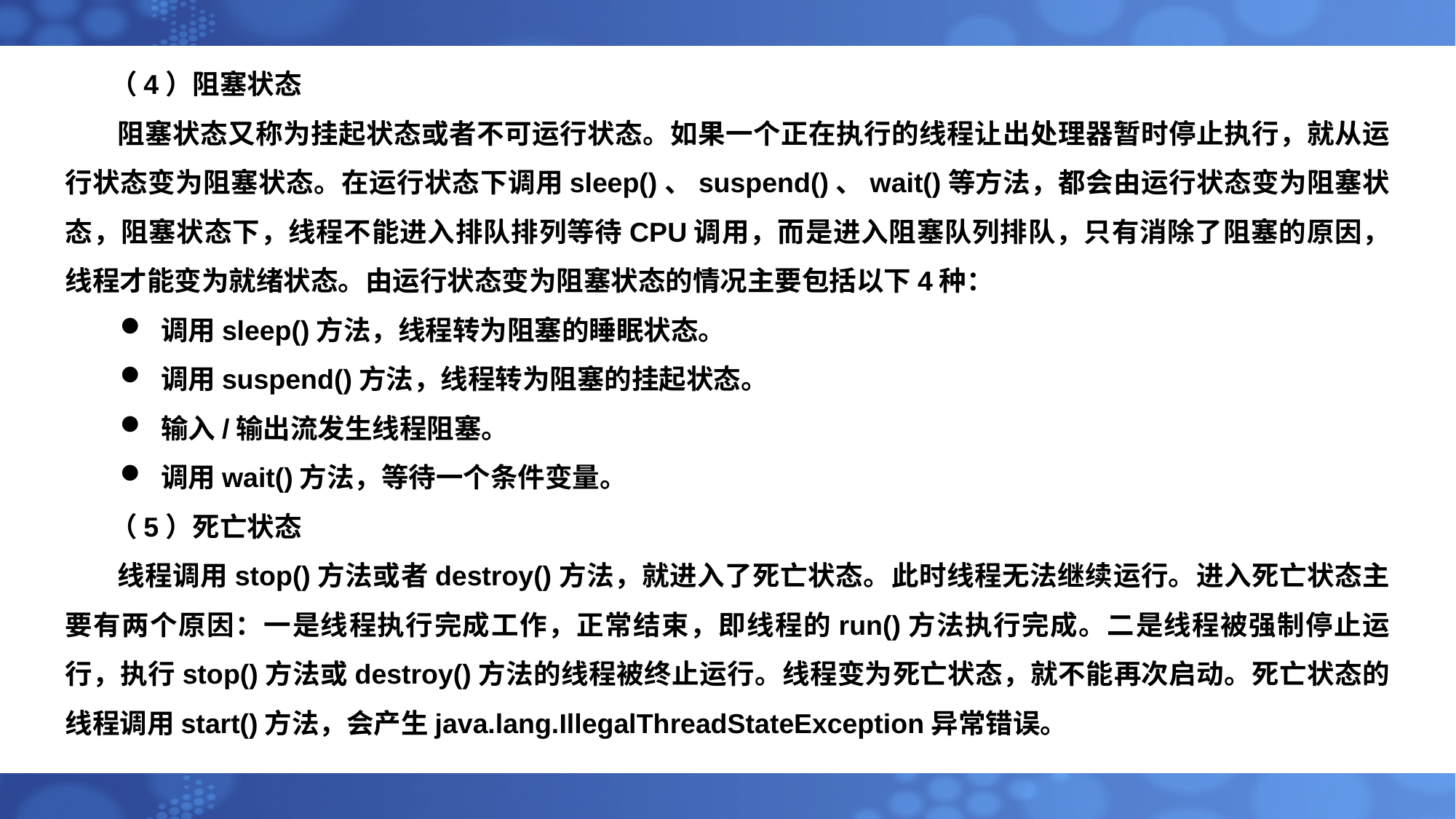

（4）阻塞状态
  阻塞状态又称为挂起状态或者不可运行状态。如果一个正在执行的线程让出处理器暂时停止执行，就从运行状态变为阻塞状态。在运行状态下调用sleep()、suspend()、wait()等方法，都会由运行状态变为阻塞状态，阻塞状态下，线程不能进入排队排列等待CPU调用，而是进入阻塞队列排队，只有消除了阻塞的原因，线程才能变为就绪状态。由运行状态变为阻塞状态的情况主要包括以下4种：
调用sleep()方法，线程转为阻塞的睡眠状态。
调用suspend()方法，线程转为阻塞的挂起状态。
输入/输出流发生线程阻塞。
调用wait()方法，等待一个条件变量。
 （5）死亡状态
  线程调用stop()方法或者destroy()方法，就进入了死亡状态。此时线程无法继续运行。进入死亡状态主要有两个原因：一是线程执行完成工作，正常结束，即线程的run()方法执行完成。二是线程被强制停止运行，执行stop()方法或destroy()方法的线程被终止运行。线程变为死亡状态，就不能再次启动。死亡状态的线程调用start()方法，会产生java.lang.IllegalThreadStateException异常错误。